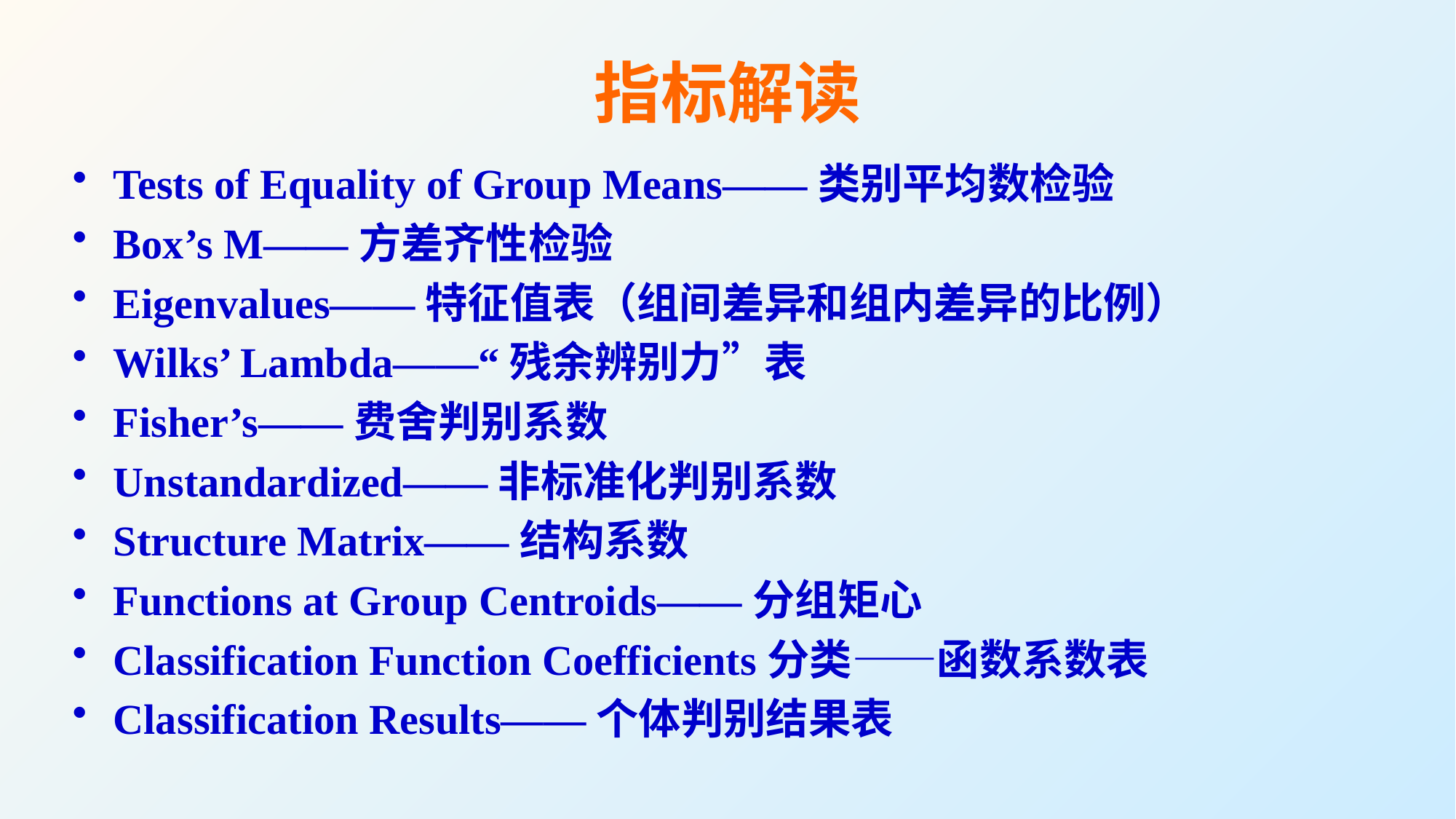

# 指标解读
Tests of Equality of Group Means——类别平均数检验
Box’s M——方差齐性检验
Eigenvalues——特征值表（组间差异和组内差异的比例）
Wilks’ Lambda——“残余辨别力”表
Fisher’s——费舍判别系数
Unstandardized——非标准化判别系数
Structure Matrix——结构系数
Functions at Group Centroids——分组矩心
Classification Function Coefficients分类——函数系数表
Classification Results——个体判别结果表